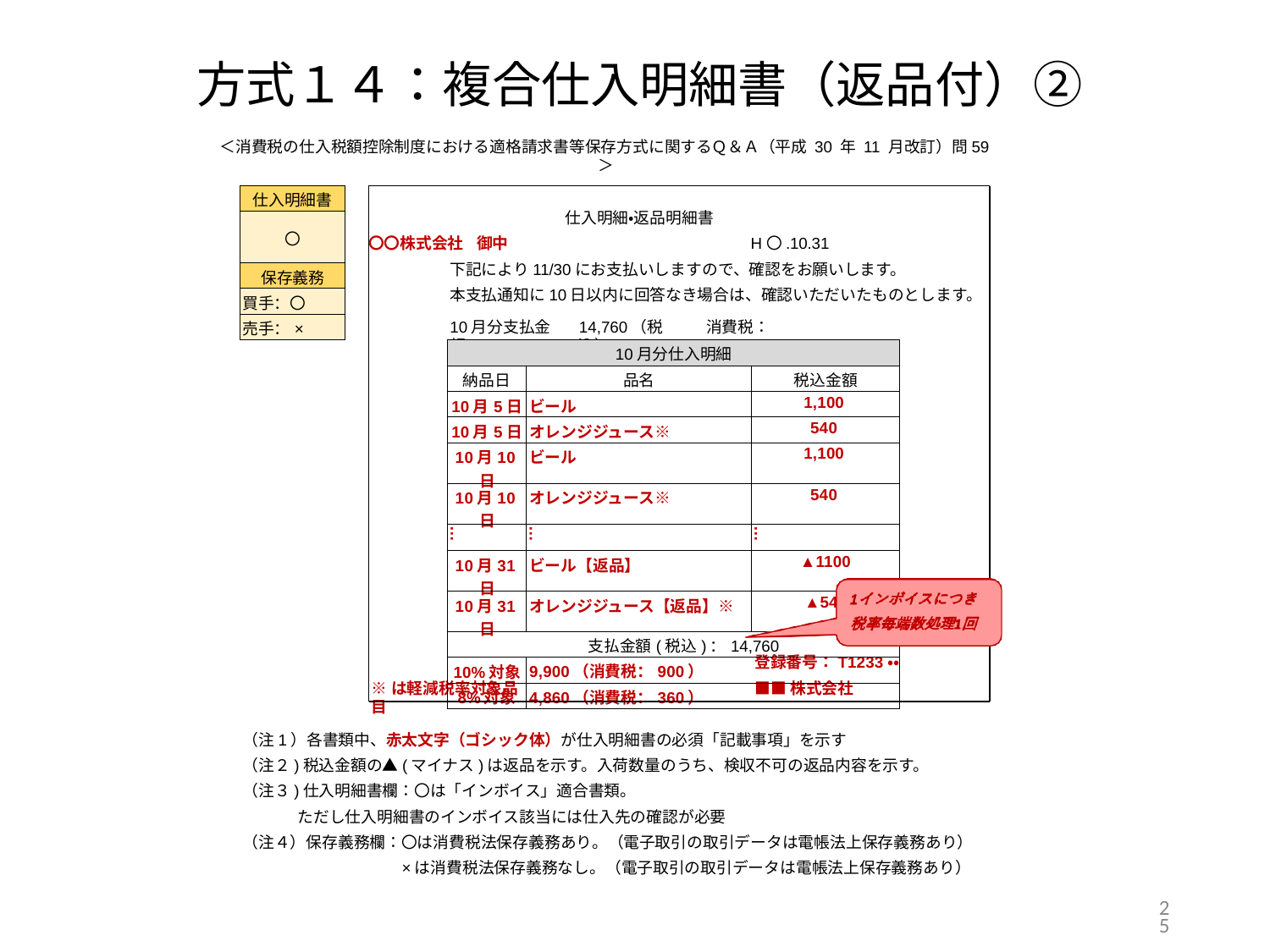

# 方式１４：複合仕入明細書（返品付）②

＜消費税の仕入税額控除制度における適格請求書等保存方式に関するＱ＆Ａ（平成 30 年 11 月改訂）問59＞

仕入明細・返品明細書
〇〇株式会社   御中	H〇.10.31
下記により11/30にお支払いしますので、確認をお願いします。
本支払通知に10日以内に回答なき場合は、確認いただいたものとします。
| 仕入明細書 |
| --- |
| 〇 |
| 保存義務 |
| 買手：〇 |
| 売手：× |

10月分支払金額
14,760（税込）
消費税：1260
| 10月分仕入明細 |  |  |
| --- | --- | --- |
| 納品日 | 品名 | 税込金額 |
| 10月5日 | ビール | 1,100 |
| 10月5日 | オレンジジュース※ | 540 |
| 10月10日 | ビール | 1,100 |
| 10月10日 | オレンジジュース※ | 540 |
| … | … | … |
| 10月31日 | ビール【返品】 | ▲1100 |
| 10月31日 | オレンジジュース【返品】※ | ▲540 |
| 支払金額(税込)：14,760 |  |  |
| 10%対象 | 9,900（消費税：900） |  |
| 8%対象 | 4,860（消費税：360） |  |

登録番号：T1233・・
■■株式会社

※は軽減税率対象品目

（注1）各書類中、赤太文字（ゴシック体）が仕入明細書の必須「記載事項」を示す
（注２)税込金額の▲(マイナス)は返品を示す。入荷数量のうち、検収不可の返品内容を示す。
（注３)仕入明細書欄：〇は「インボイス」適合書類。
 ただし仕入明細書のインボイス該当には仕入先の確認が必要
（注４）保存義務欄：〇は消費税法保存義務あり。（電子取引の取引データは電帳法上保存義務あり）
×は消費税法保存義務なし。（電子取引の取引データは電帳法上保存義務あり）

25